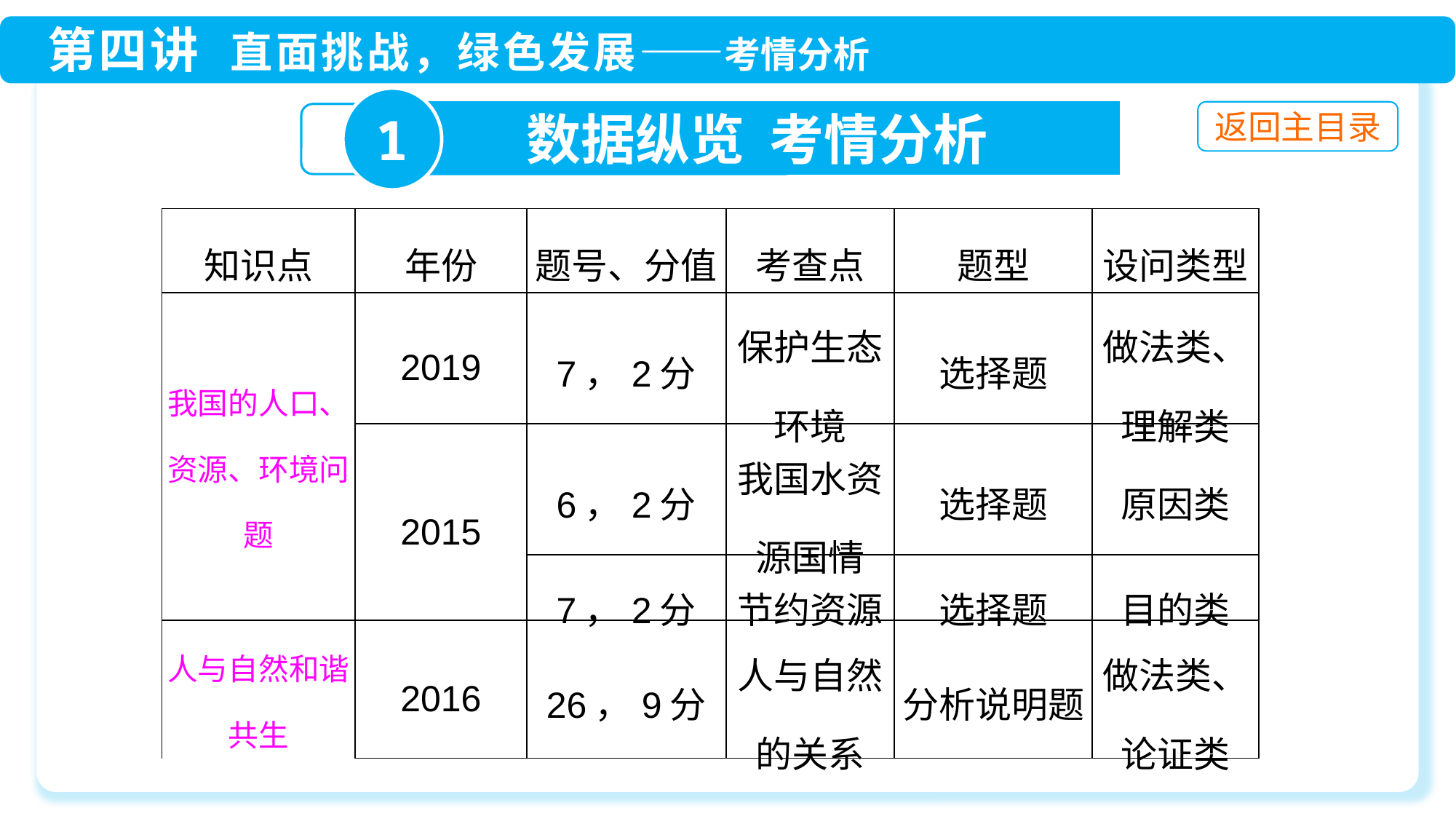

1
数据纵览  考情分析

| 知识点 | 年份 | 题号、分值 | 考查点 | 题型 | 设问类型 |
| --- | --- | --- | --- | --- | --- |
| 我国的人口、资源、环境问题 | 2019 | 7，2分 | 保护生态环境 | 选择题 | 做法类、理解类 |
|  | 2015 | 6，2分 | 我国水资源国情 | 选择题 | 原因类 |
|  |  | 7，2分 | 节约资源 | 选择题 | 目的类 |
| 人与自然和谐共生 | 2016 | 26，9分 | 人与自然的关系 | 分析说明题 | 做法类、论证类 |